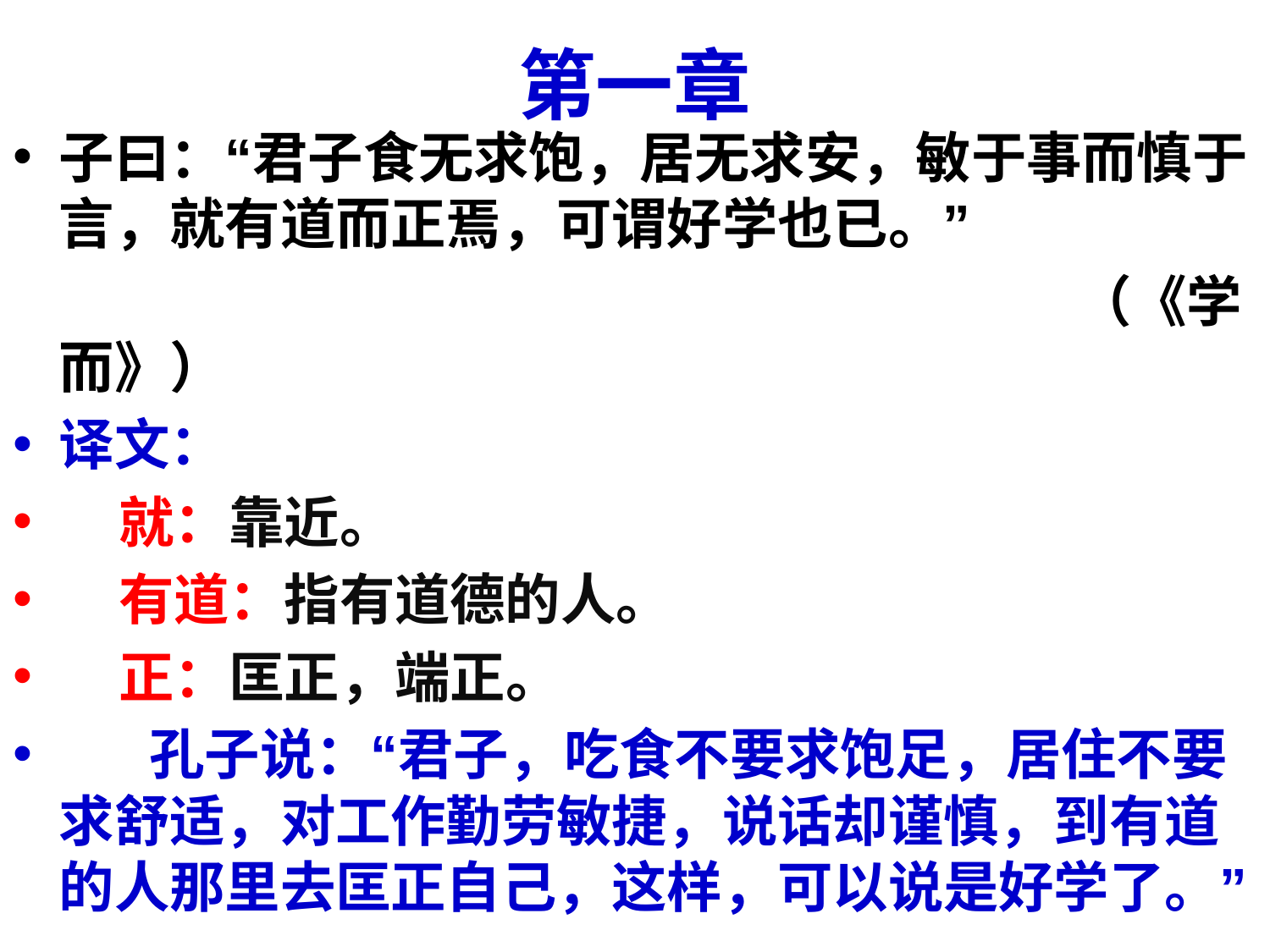

# 第一章
子曰：“君子食无求饱，居无求安，敏于事而慎于言，就有道而正焉，可谓好学也已。”
                                                                    （《学而》）
译文：
   就：靠近。
   有道：指有道德的人。
   正：匡正，端正。
     孔子说：“君子，吃食不要求饱足，居住不要求舒适，对工作勤劳敏捷，说话却谨慎，到有道的人那里去匡正自己，这样，可以说是好学了。”